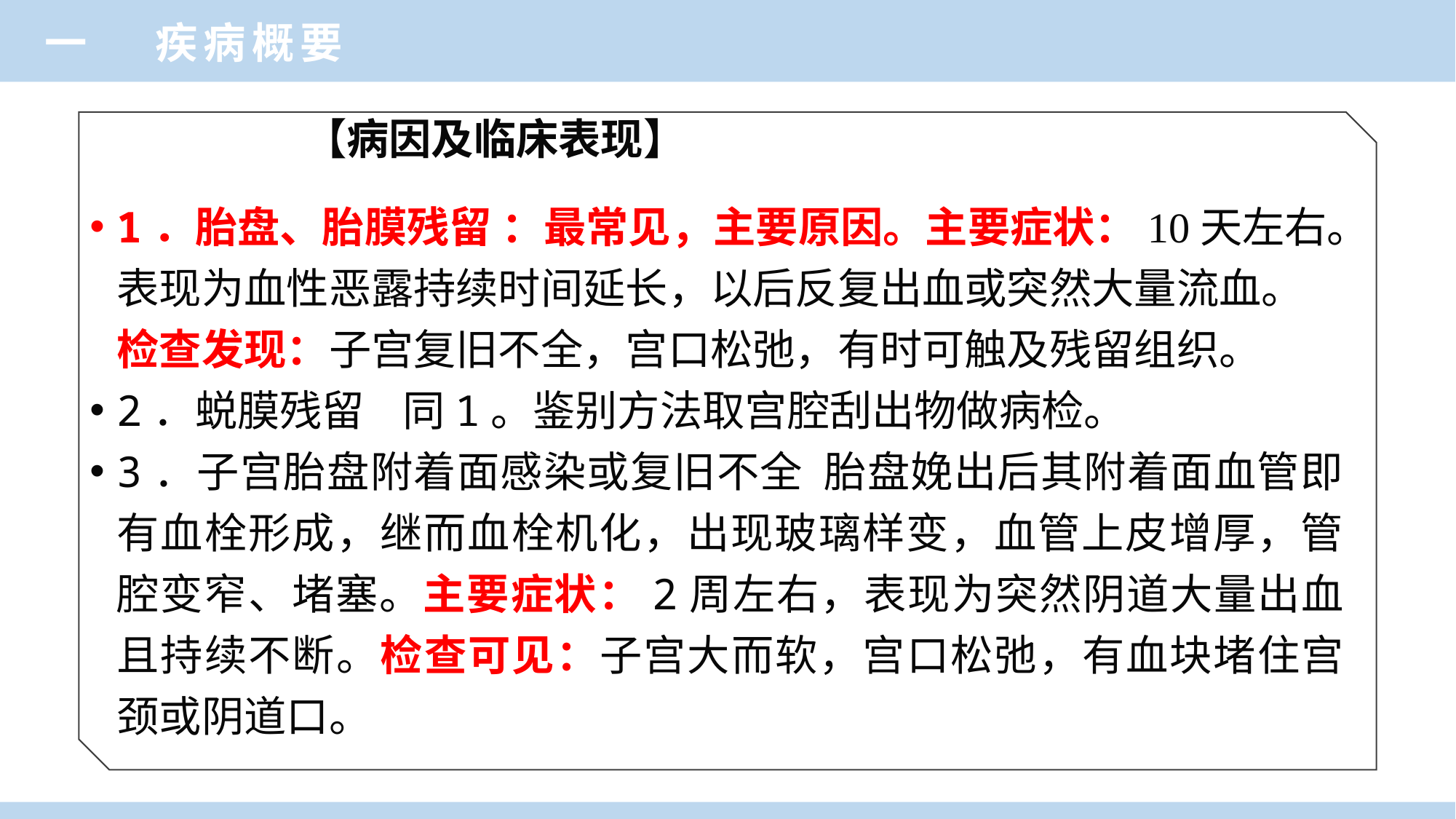

一    疾病概要
【病因及临床表现】

1．胎盘、胎膜残留 ：最常见，主要原因。主要症状：10天左右。表现为血性恶露持续时间延长，以后反复出血或突然大量流血。检查发现：子宫复旧不全，宫口松弛，有时可触及残留组织。
2．蜕膜残留    同1。鉴别方法取宫腔刮出物做病检。
3．子宫胎盘附着面感染或复旧不全  胎盘娩出后其附着面血管即有血栓形成，继而血栓机化，出现玻璃样变，血管上皮增厚，管腔变窄、堵塞。主要症状：2周左右，表现为突然阴道大量出血且持续不断。检查可见：子宫大而软，宫口松弛，有血块堵住宫颈或阴道口。